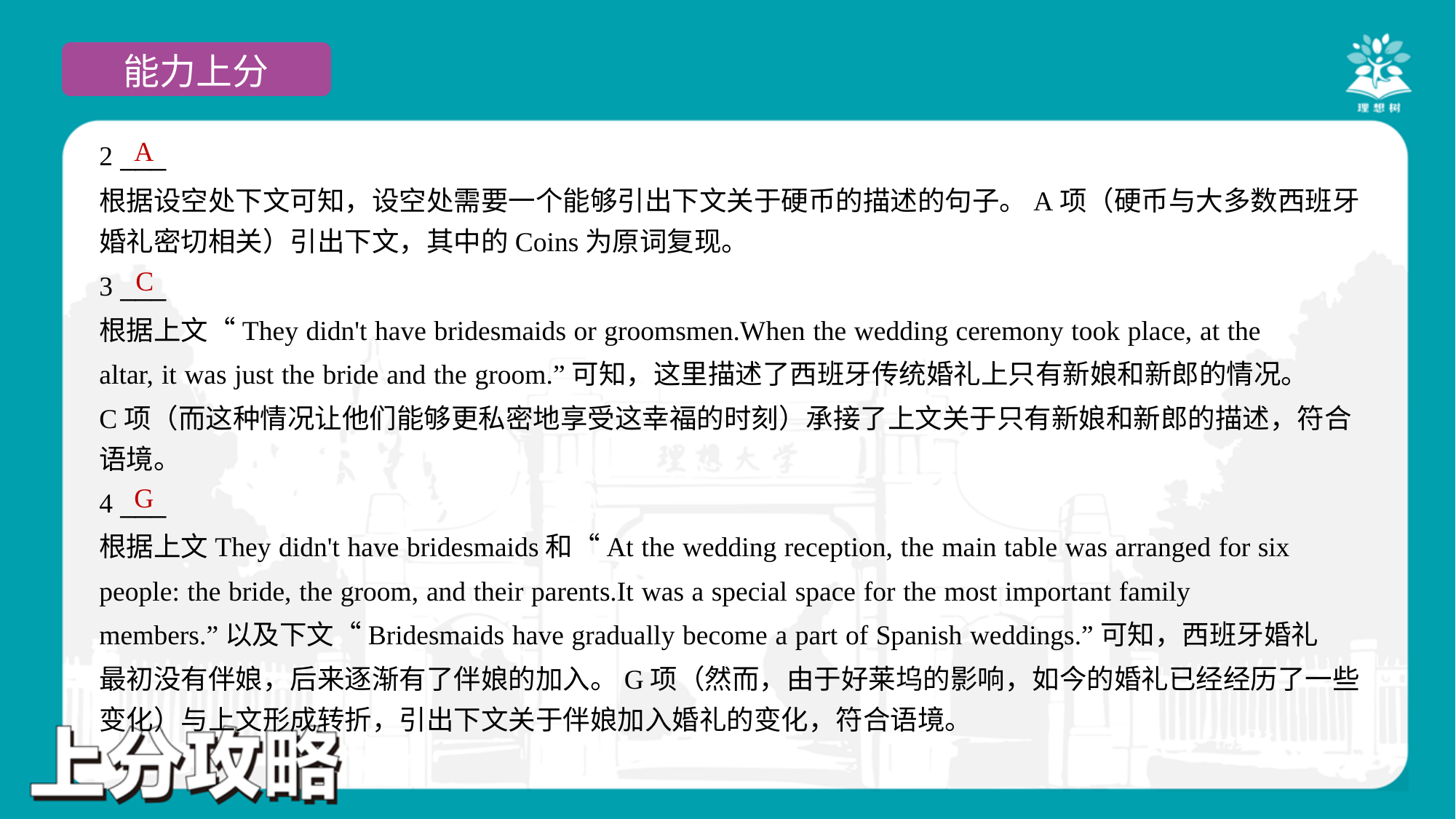

A
2 ___
根据设空处下文可知，设空处需要一个能够引出下文关于硬币的描述的句子。A项（硬币与大多数西班牙
婚礼密切相关）引出下文，其中的Coins为原词复现。
C
3 ___
根据上文“They didn't have bridesmaids or groomsmen.When the wedding ceremony took place, at the
altar, it was just the bride and the groom.”可知，这里描述了西班牙传统婚礼上只有新娘和新郎的情况。
C项（而这种情况让他们能够更私密地享受这幸福的时刻）承接了上文关于只有新娘和新郎的描述，符合
语境。
G
4 ___
根据上文They didn't have bridesmaids和“At the wedding reception, the main table was arranged for six
people: the bride, the groom, and their parents.It was a special space for the most important family
members.”以及下文“Bridesmaids have gradually become a part of Spanish weddings.”可知，西班牙婚礼
最初没有伴娘，后来逐渐有了伴娘的加入。G项（然而，由于好莱坞的影响，如今的婚礼已经经历了一些
变化）与上文形成转折，引出下文关于伴娘加入婚礼的变化，符合语境。